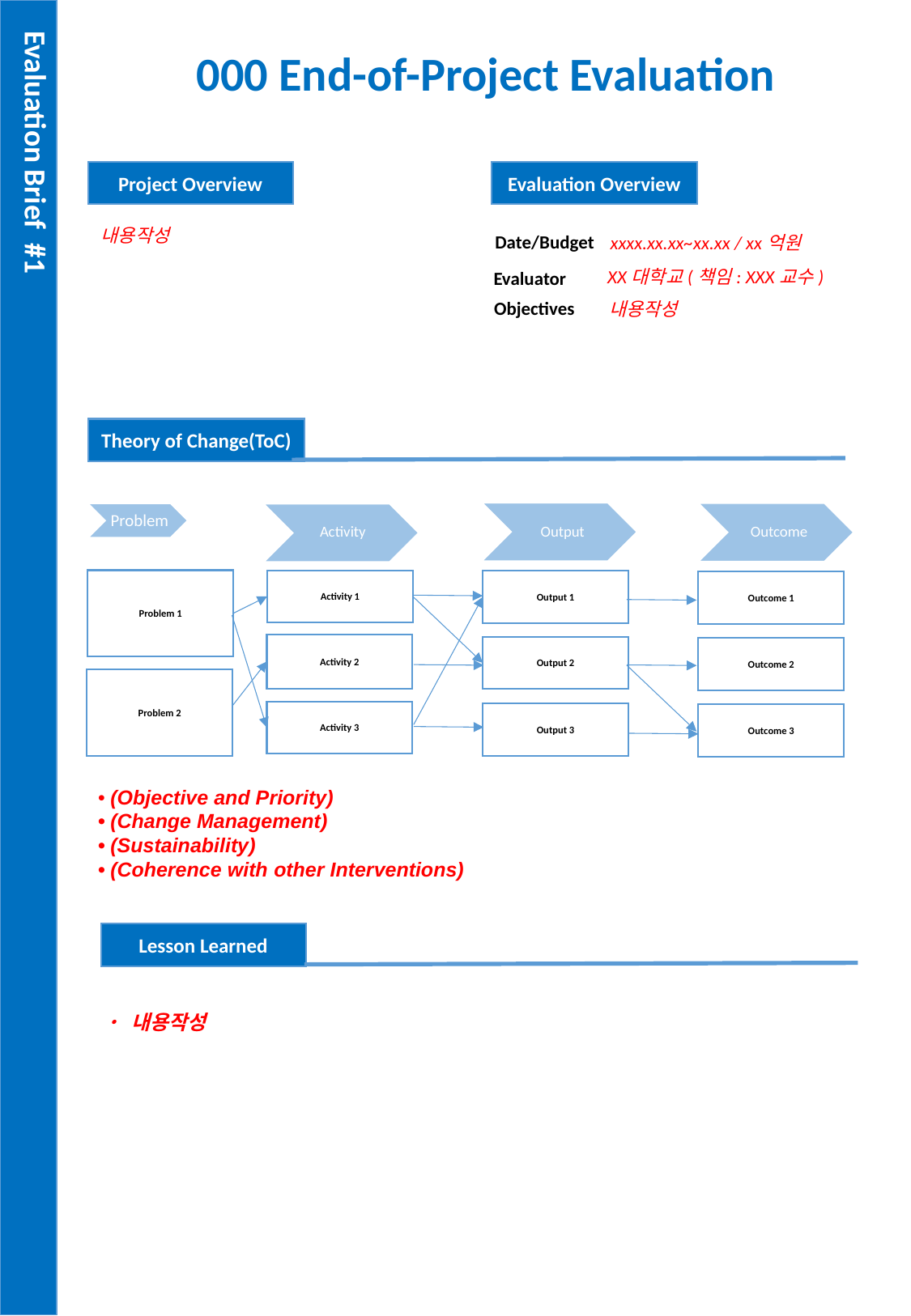

Evaluation Brief  #1

000 End-of-Project Evaluation
Project Overview
Evaluation Overview
내용작성
Date/Budget
xxxx.xx.xx~xx.xx / xx억원
XX대학교(책임: XXX교수)
Evaluator
Objectives
내용작성
Theory of Change(ToC)

Output

Outcome
Activity

Problem
Problem 1
Activity 1
Output 1
Activity 2
Output 2
Activity 3
Output 3
Outcome 1
Outcome 2
Problem 2
Outcome 3
• (Objective and Priority)
• (Change Management)
• (Sustainability)
• (Coherence with other Interventions)
Lesson Learned
• 내용작성